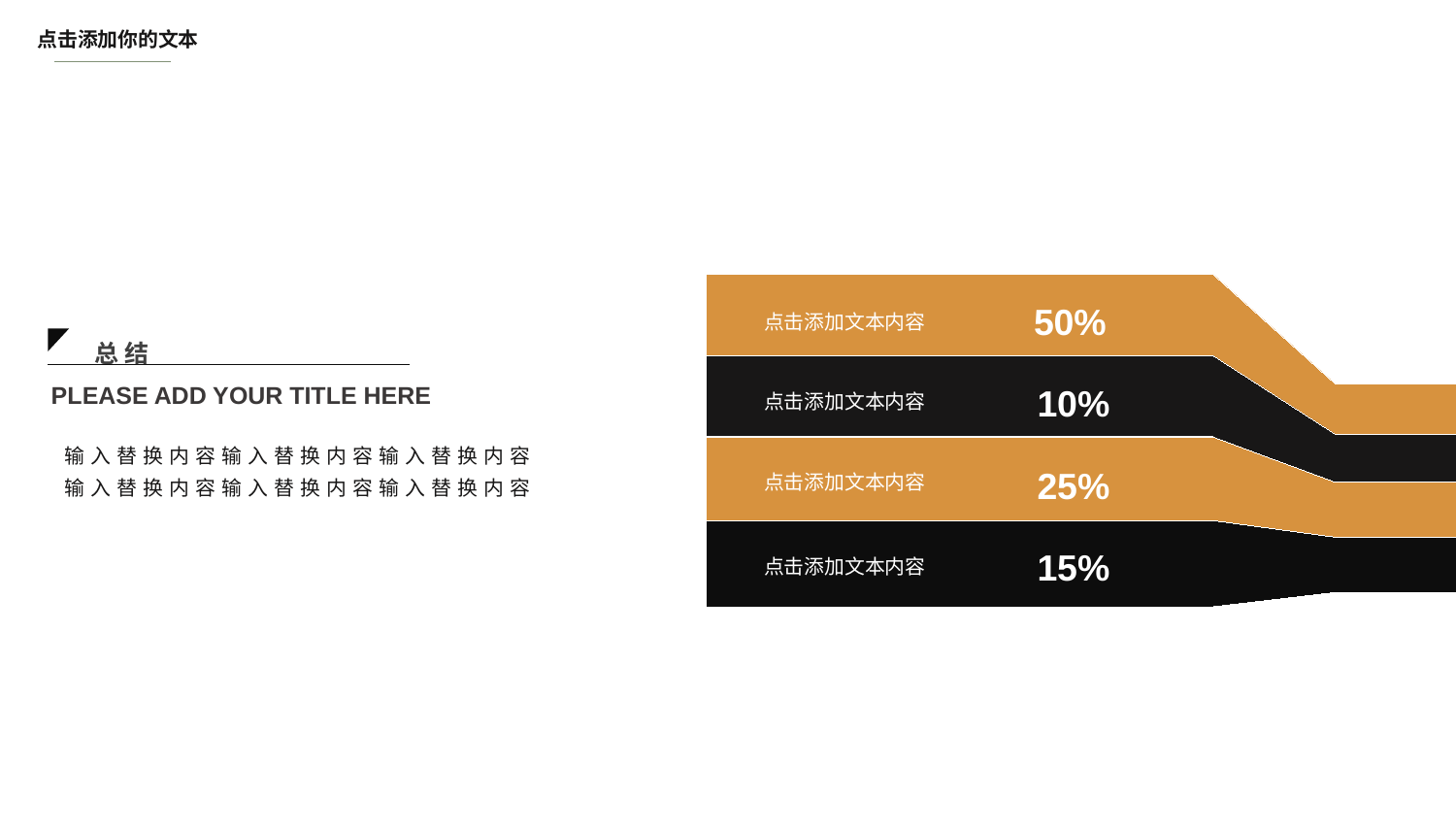

点击添加你的文本

50%
点击添加文本内容

点击添加文本内容
10%

点击添加文本内容
25%

点击添加文本内容
15%
 总 结

PLEASE ADD YOUR TITLE HERE
输入替换内容输入替换内容输入替换内容
输入替换内容输入替换内容输入替换内容